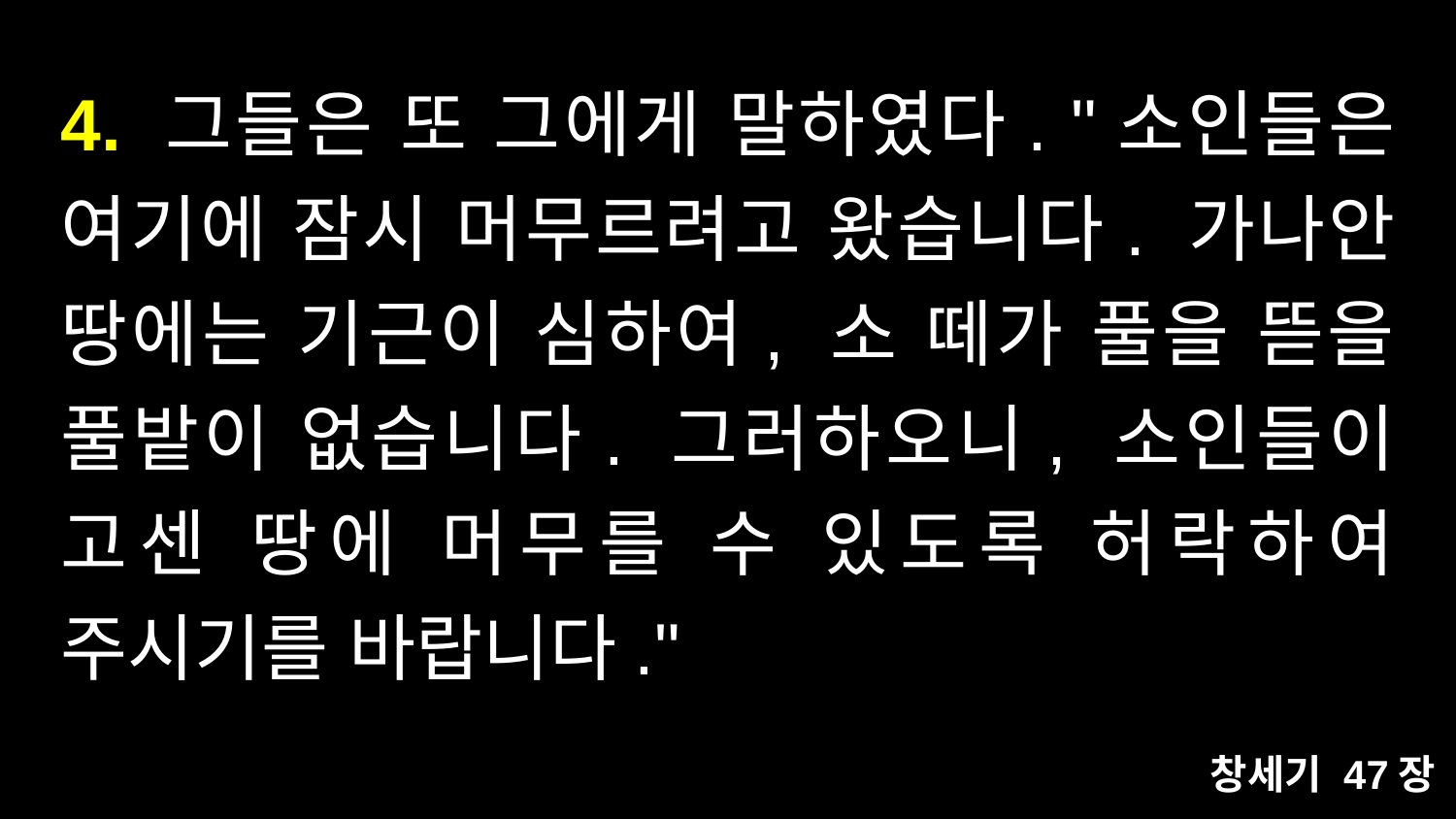

# 4. 그들은 또 그에게 말하였다. "소인들은 여기에 잠시 머무르려고 왔습니다. 가나안 땅에는 기근이 심하여, 소 떼가 풀을 뜯을 풀밭이 없습니다. 그러하오니, 소인들이 고센 땅에 머무를 수 있도록 허락하여 주시기를 바랍니다."
창세기 47장